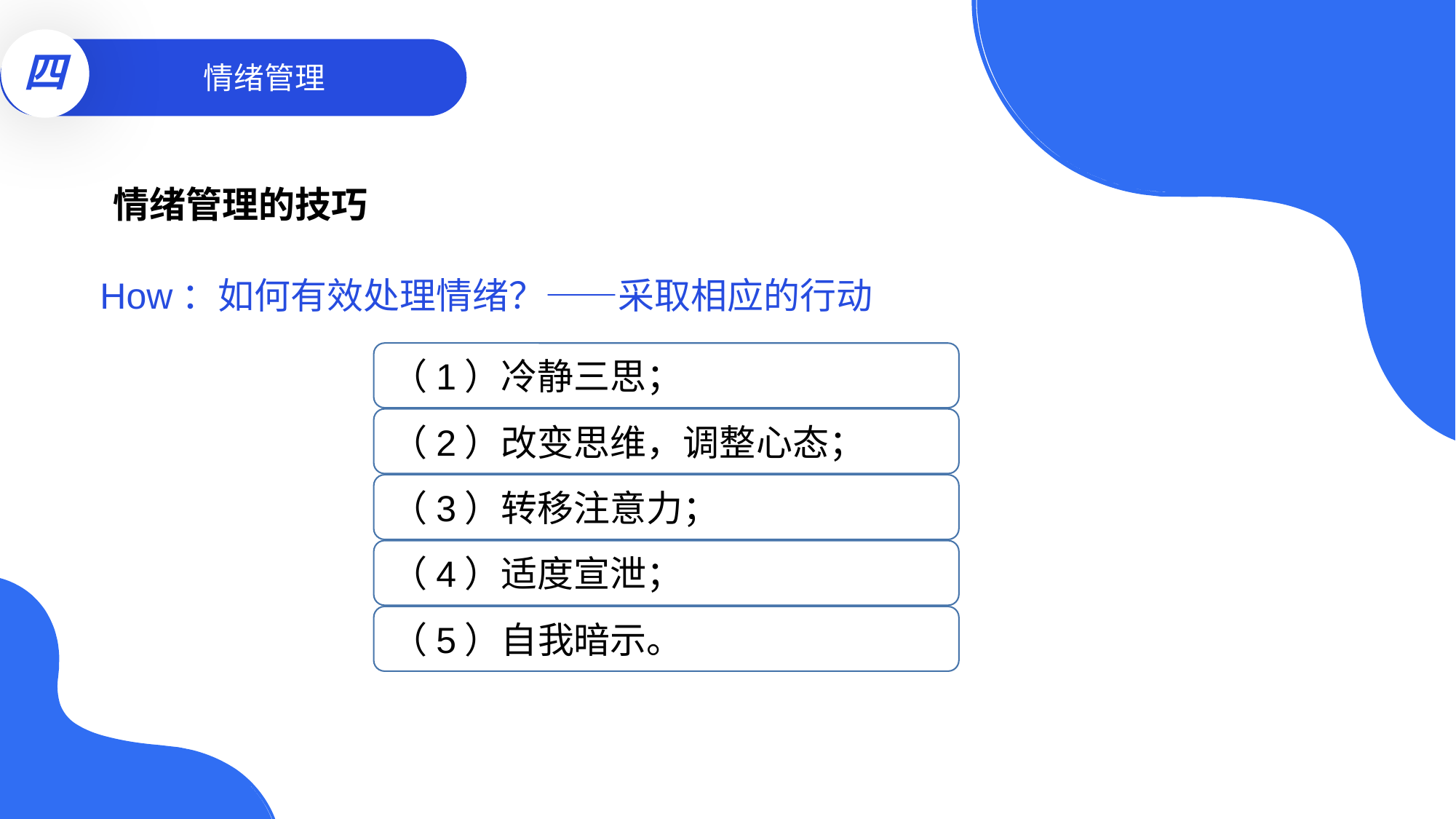

四
情绪管理
情绪管理的技巧
How：如何有效处理情绪？——采取相应的行动
（1）冷静三思；
（2）改变思维，调整心态；
（3）转移注意力；
（4）适度宣泄；
（5）自我暗示。